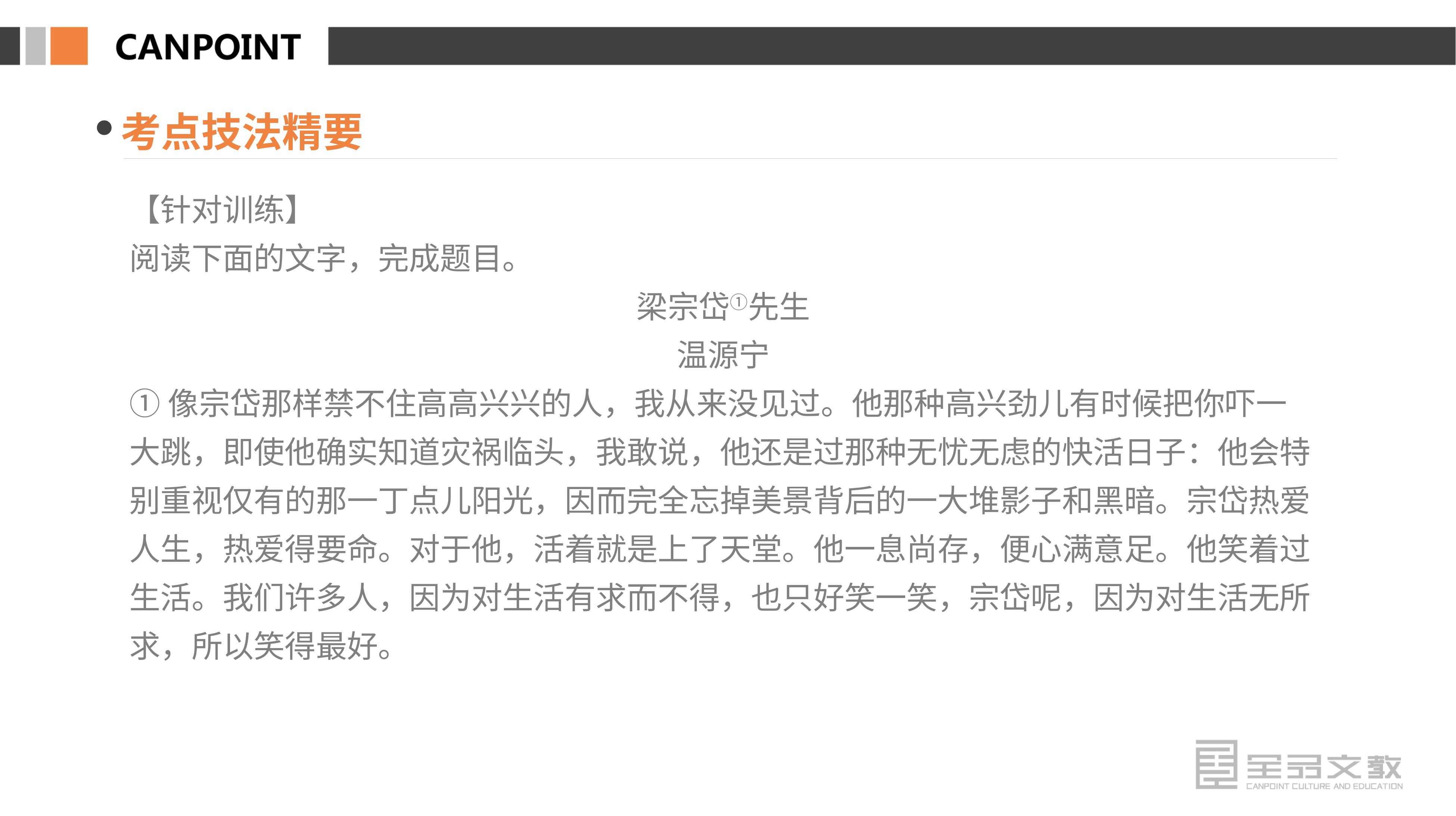

考点技法精要

【针对训练】
阅读下面的文字，完成题目。
梁宗岱①先生
温源宁
①像宗岱那样禁不住高高兴兴的人，我从来没见过。他那种高兴劲儿有时候把你吓一大跳，即使他确实知道灾祸临头，我敢说，他还是过那种无忧无虑的快活日子：他会特别重视仅有的那一丁点儿阳光，因而完全忘掉美景背后的一大堆影子和黑暗。宗岱热爱人生，热爱得要命。对于他，活着就是上了天堂。他一息尚存，便心满意足。他笑着过生活。我们许多人，因为对生活有求而不得，也只好笑一笑，宗岱呢，因为对生活无所求，所以笑得最好。